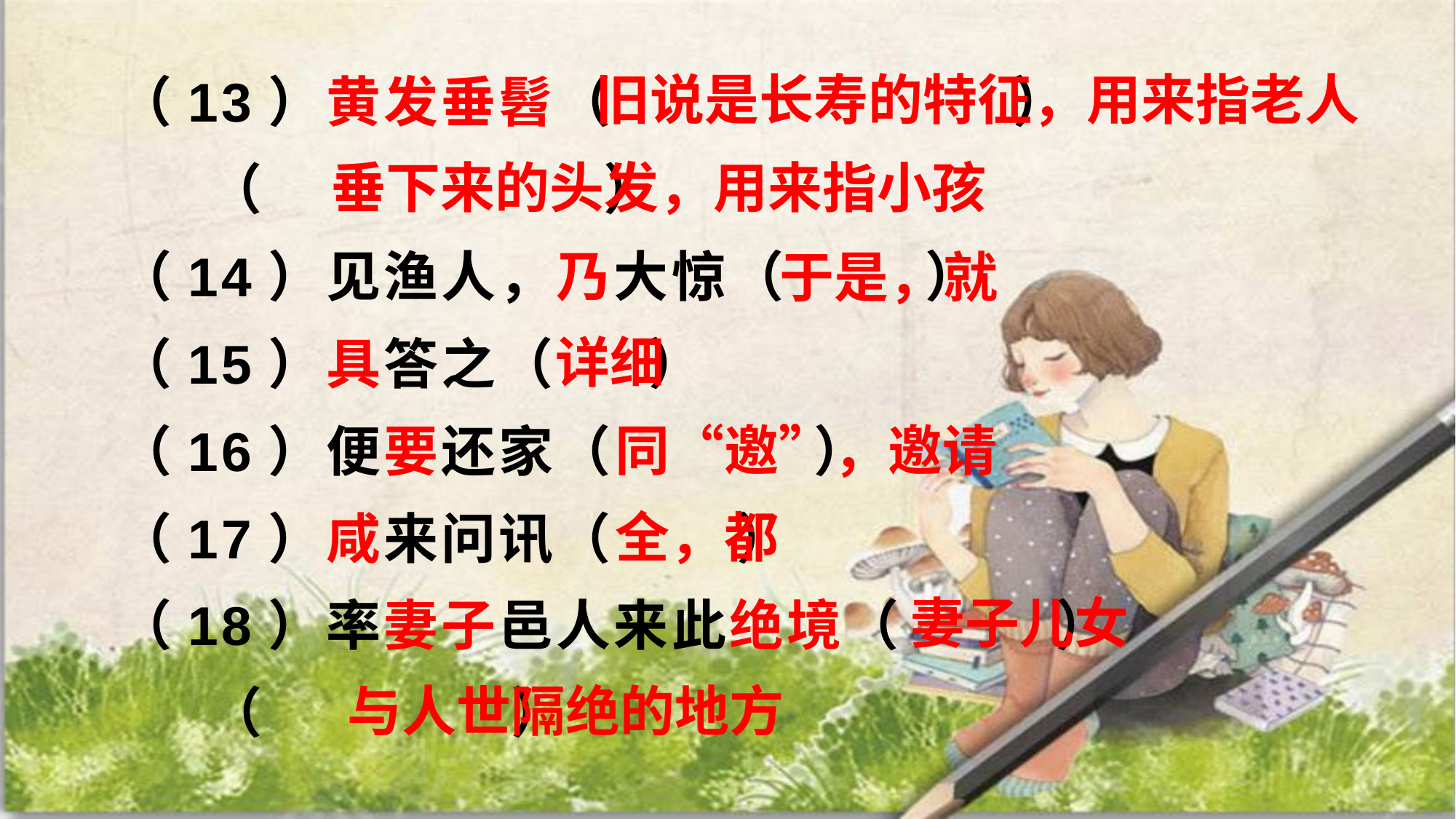

（13）黄发垂髫（                          ）
     （                      ）
（14）见渔人，乃大惊（         ）
（15）具答之（      ）
（16）便要还家（             ）
（17）咸来问讯（        ）
（18）率妻子邑人来此绝境（          ）
     （                ）
旧说是长寿的特征，用来指老人
垂下来的头发，用来指小孩
于是，就
详细
同“邀”，邀请
全，都
妻子儿女
与人世隔绝的地方